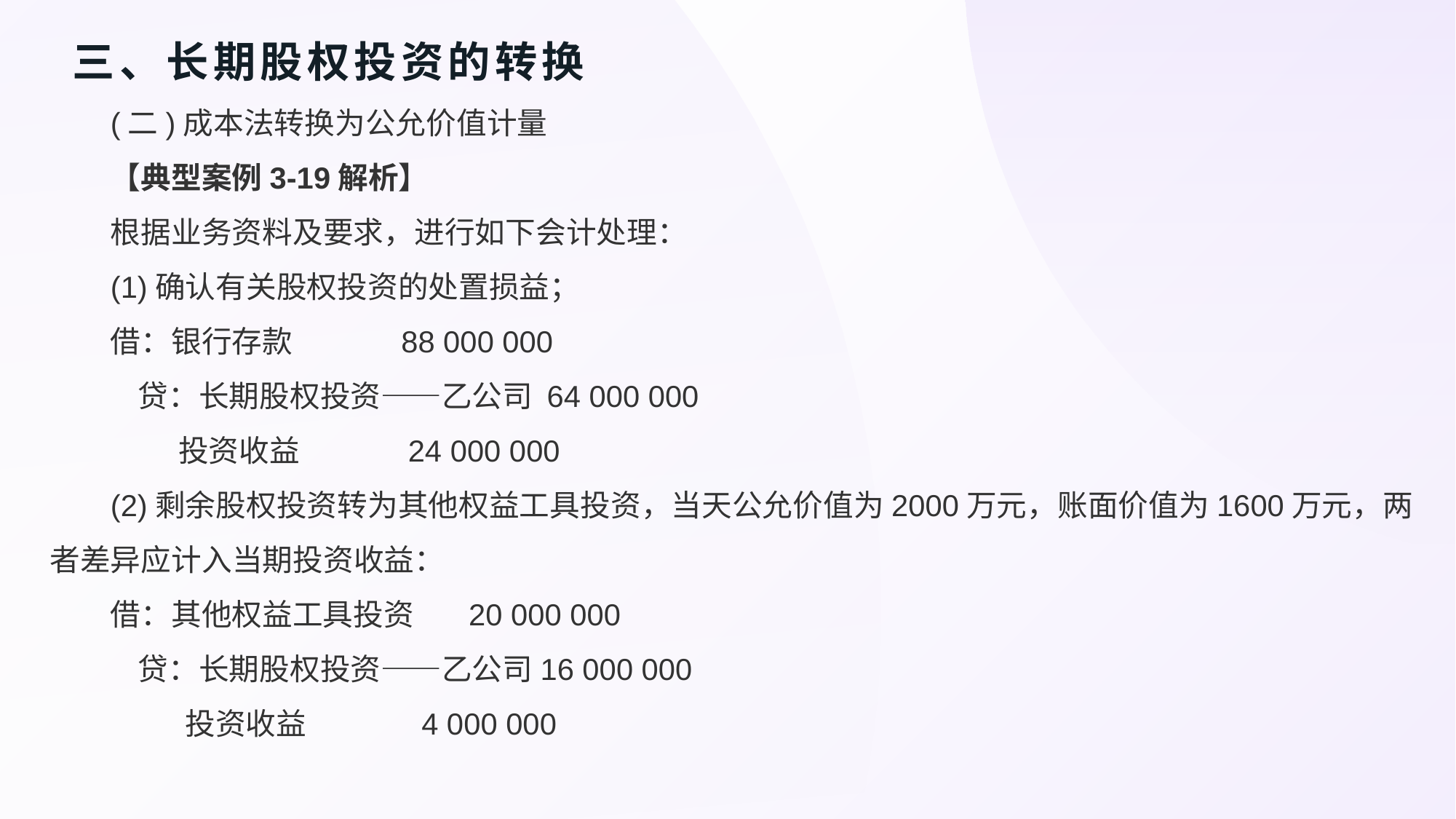

# 三、长期股权投资的转换
(二)成本法转换为公允价值计量
【典型案例3-19解析】
根据业务资料及要求，进行如下会计处理：
(1)确认有关股权投资的处置损益；
借：银行存款               88 000 000
   贷：长期股权投资——乙公司 64 000 000
         投资收益               24 000 000
(2)剩余股权投资转为其他权益工具投资，当天公允价值为2000万元，账面价值为1600万元，两者差异应计入当期投资收益：
借：其他权益工具投资       20 000 000
   贷：长期股权投资——乙公司16 000 000
          投资收益                4 000 000